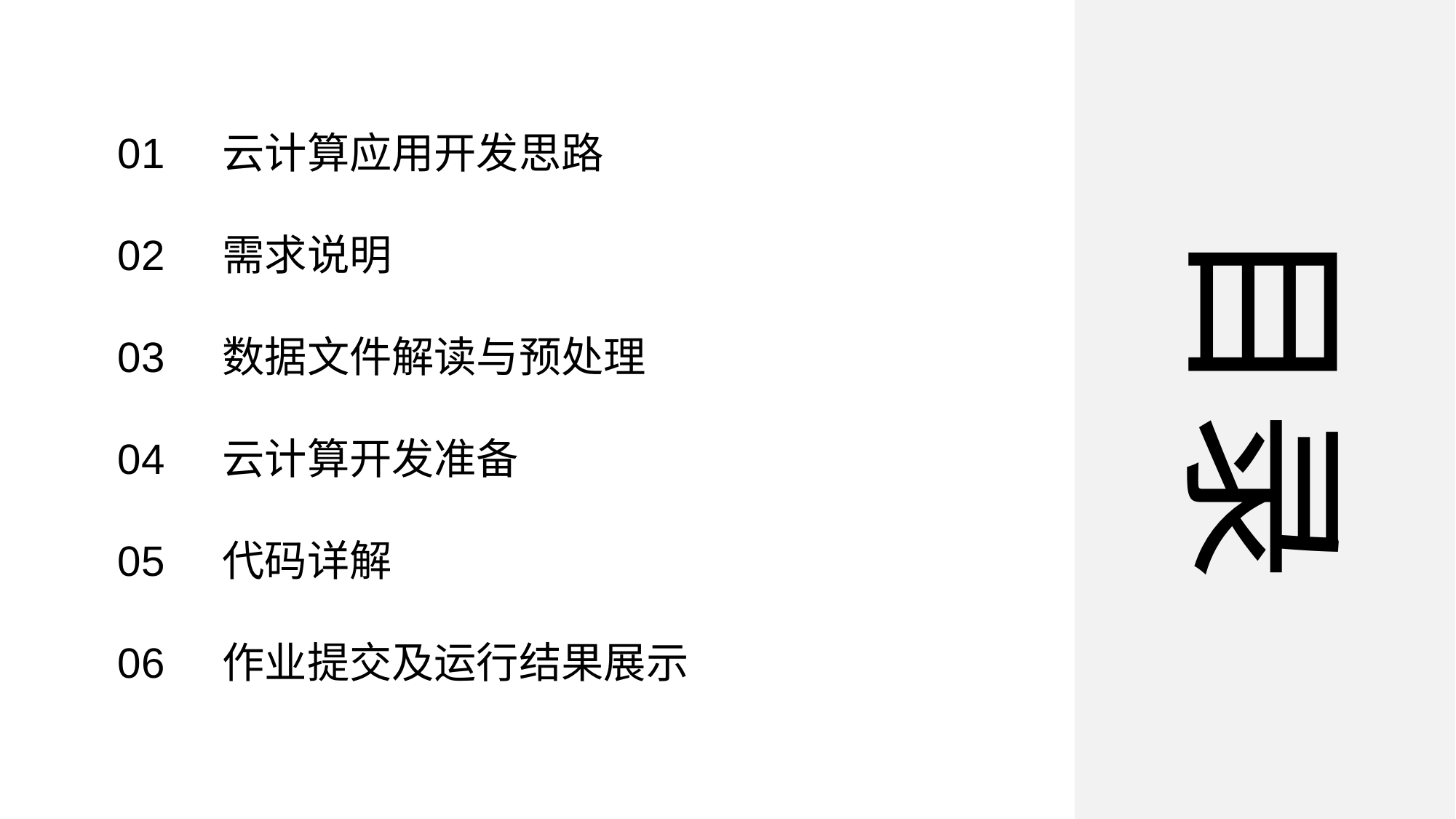

01    云计算应用开发思路

02    需求说明

03    数据文件解读与预处理

04    云计算开发准备

05    代码详解

06    作业提交及运行结果展示
目录